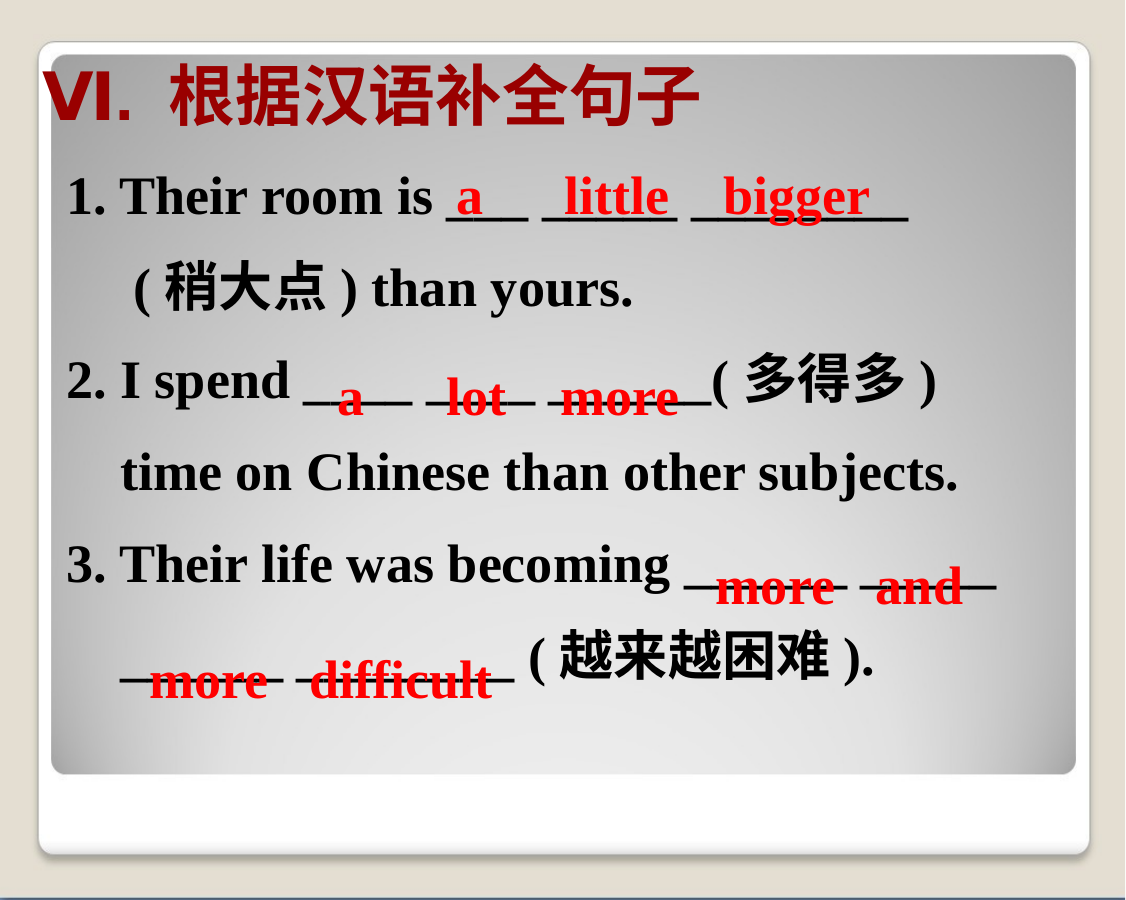

Ⅵ. 根据汉语补全句子
1. Their room is ___ _____ ________
     (稍大点) than yours.
2. I spend ____ ____ ______(多得多)
    time on Chinese than other subjects.
3. Their life was becoming ______ _____
    ______ ________ (越来越困难).
a      little    bigger
a      lot    more
more   and
 more   difficult